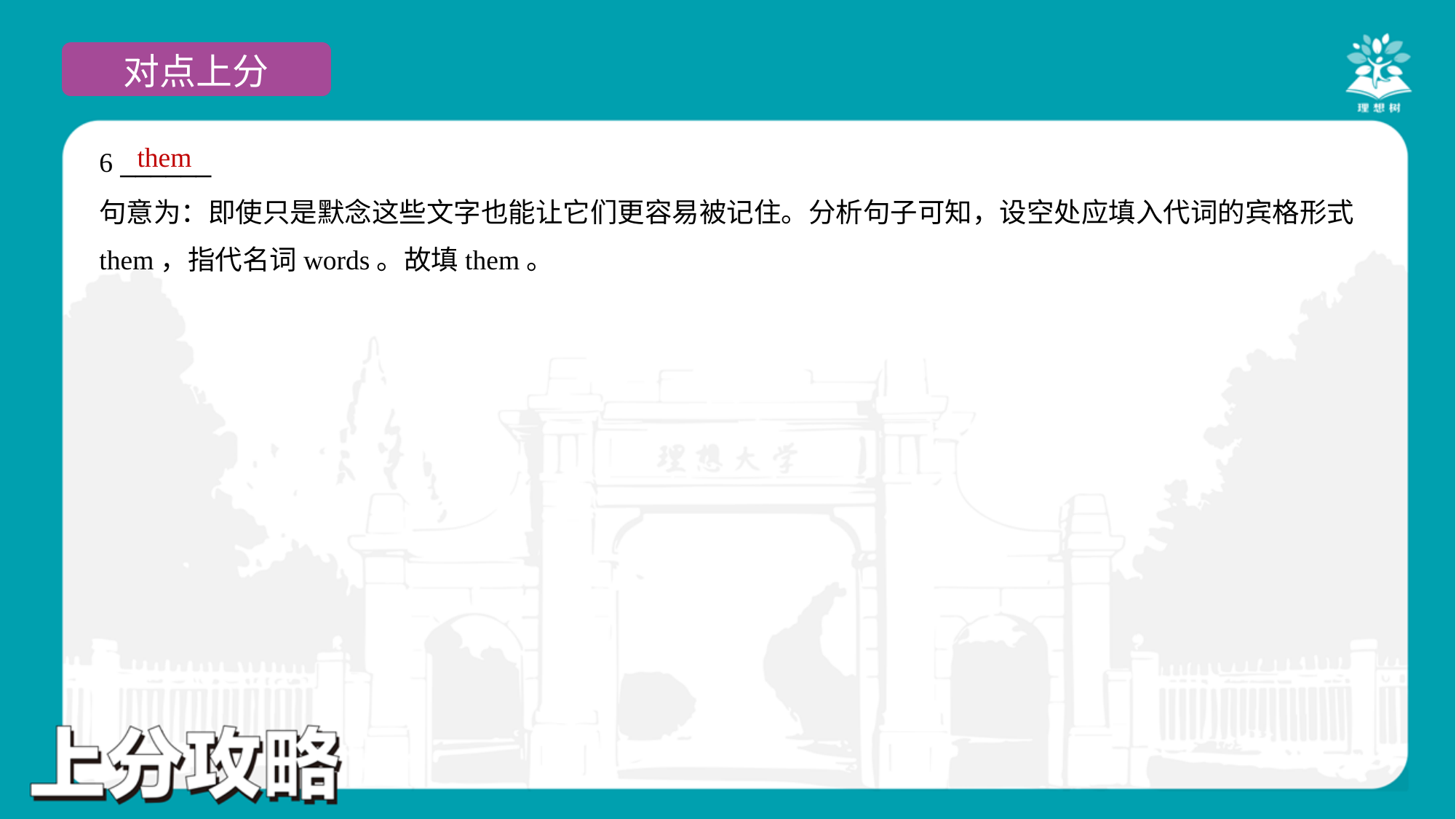

them
6 ______
句意为：即使只是默念这些文字也能让它们更容易被记住。分析句子可知，设空处应填入代词的宾格形式
them，指代名词words。故填them。